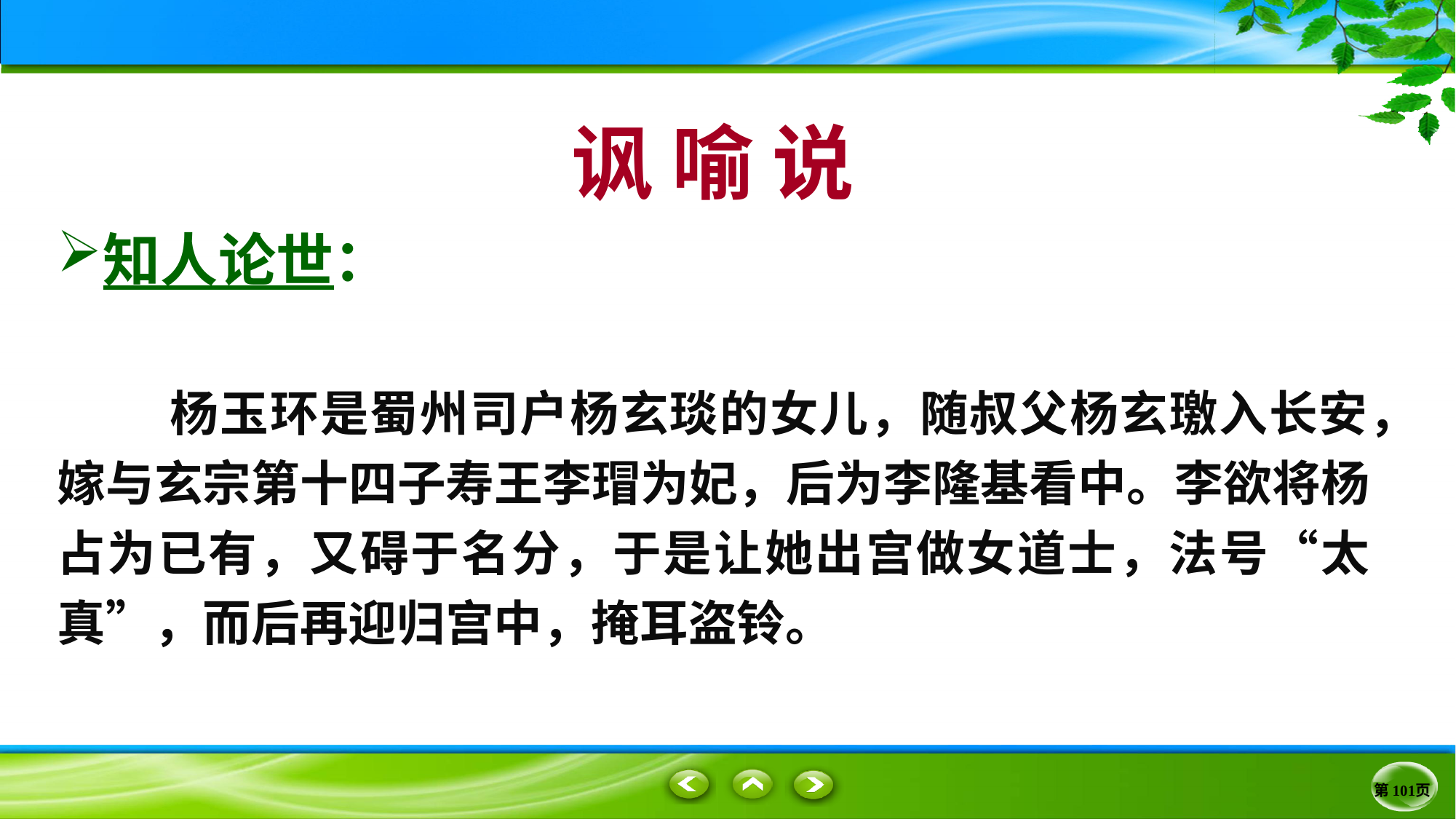

讽 喻 说
知人论世：

        杨玉环是蜀州司户杨玄琰的女儿，随叔父杨玄璬入长安，嫁与玄宗第十四子寿王李瑁为妃，后为李隆基看中。李欲将杨占为已有，又碍于名分，于是让她出宫做女道士，法号“太真”，而后再迎归宫中，掩耳盗铃。